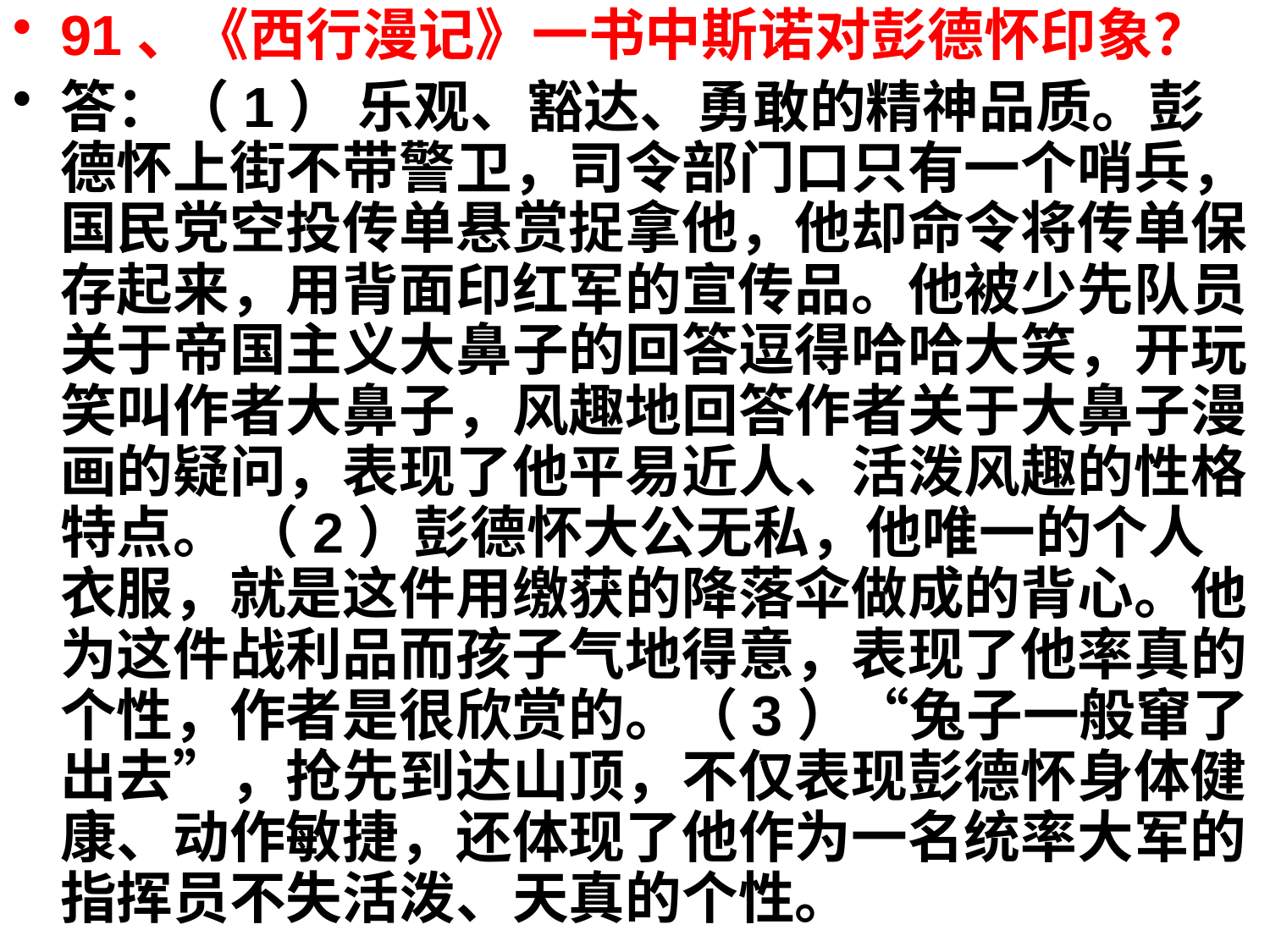

91、《西行漫记》一书中斯诺对彭德怀印象？
答：（1） 乐观、豁达、勇敢的精神品质。彭德怀上街不带警卫，司令部门口只有一个哨兵，国民党空投传单悬赏捉拿他，他却命令将传单保存起来，用背面印红军的宣传品。他被少先队员关于帝国主义大鼻子的回答逗得哈哈大笑，开玩笑叫作者大鼻子，风趣地回答作者关于大鼻子漫画的疑问，表现了他平易近人、活泼风趣的性格特点。 （2）彭德怀大公无私，他唯一的个人衣服，就是这件用缴获的降落伞做成的背心。他为这件战利品而孩子气地得意，表现了他率真的个性，作者是很欣赏的。（3）“兔子一般窜了出去”，抢先到达山顶，不仅表现彭德怀身体健康、动作敏捷，还体现了他作为一名统率大军的指挥员不失活泼、天真的个性。
#